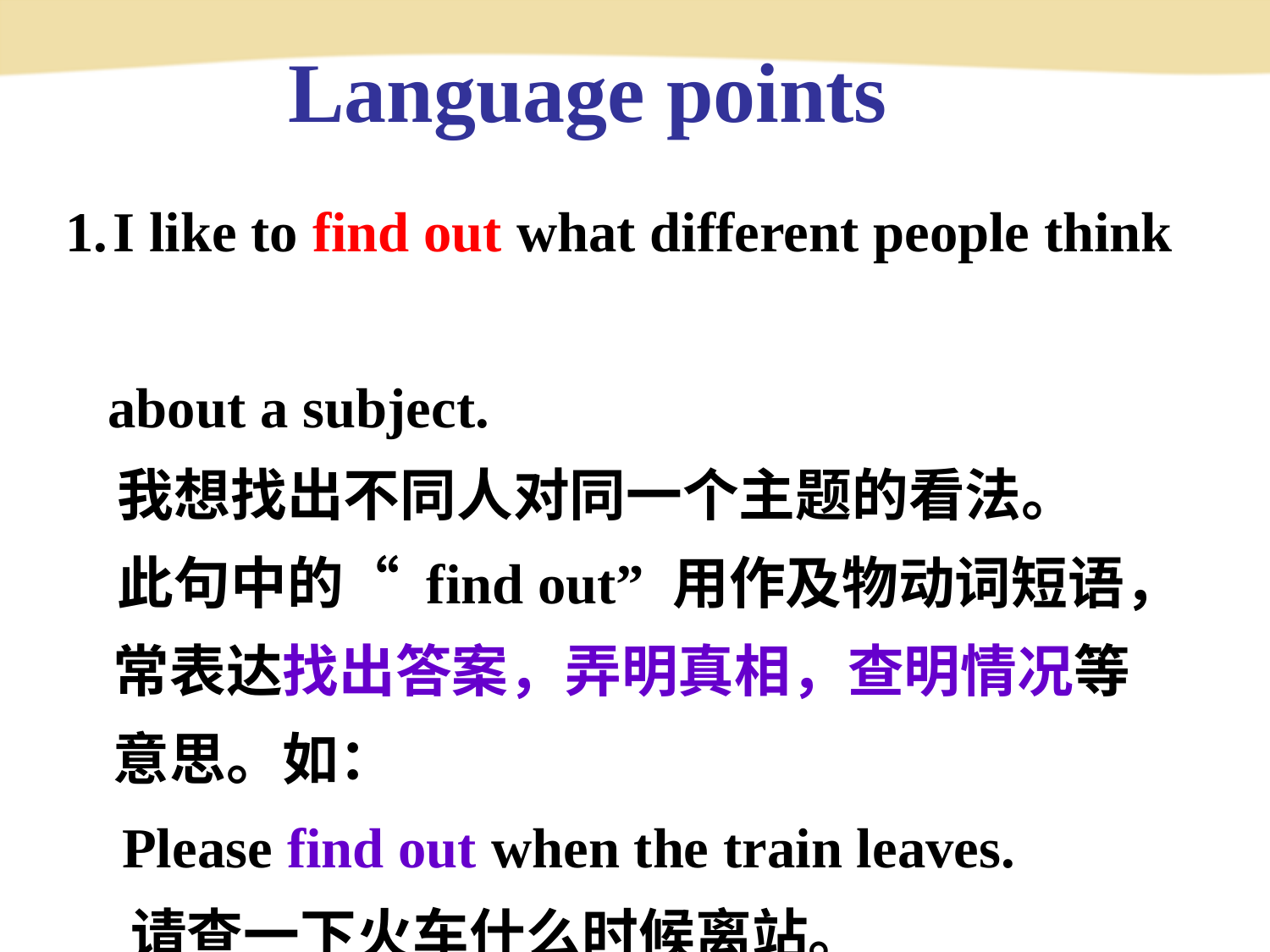

Language points
I like to find out what different people think
   about a subject.
   我想找出不同人对同一个主题的看法。
   此句中的“ find out” 用作及物动词短语，常表达找出答案，弄明真相，查明情况等意思。如：
    Please find out when the train leaves.
    请查一下火车什么时候离站。